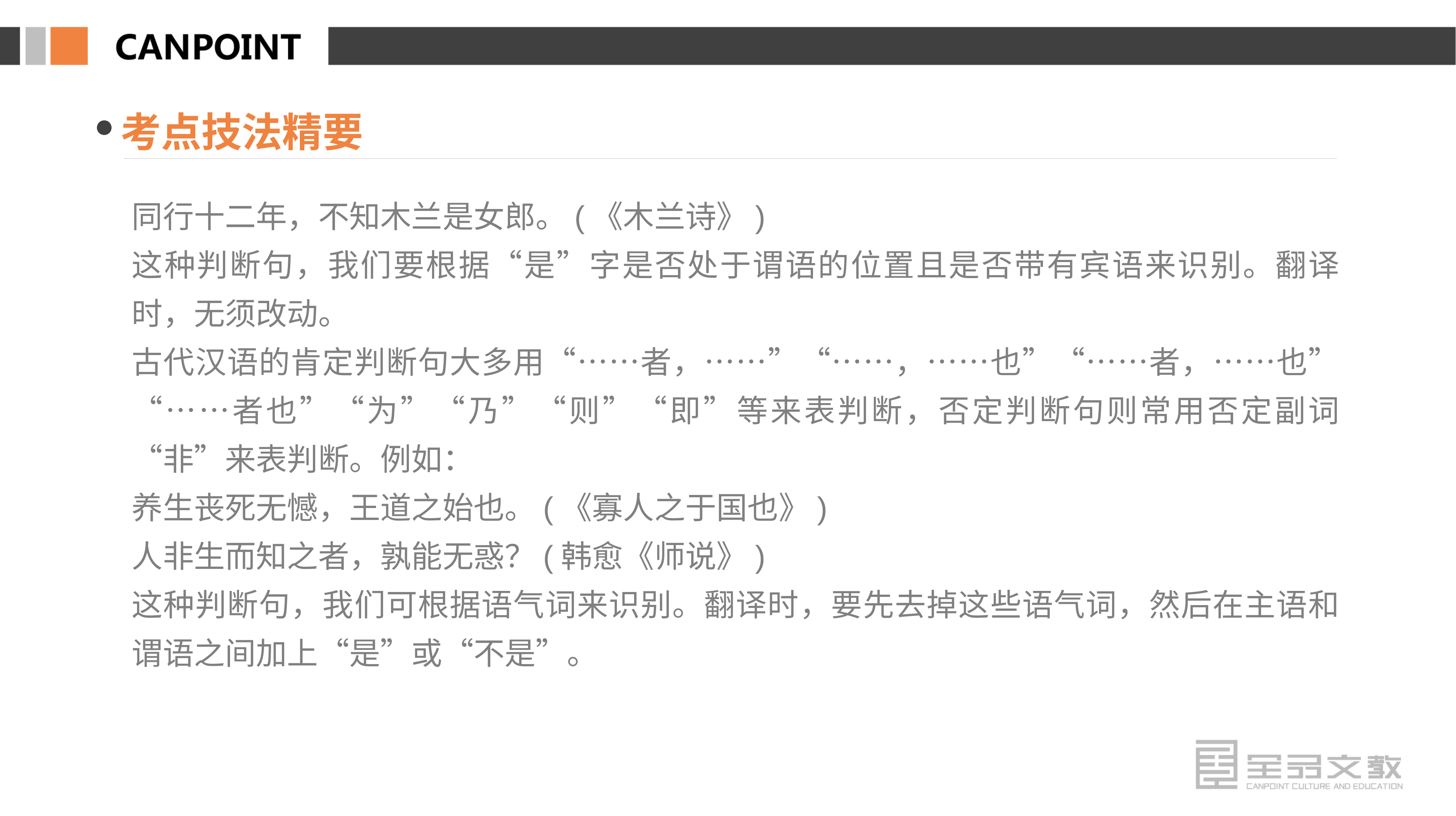

考点技法精要

同行十二年，不知木兰是女郎。(《木兰诗》)
这种判断句，我们要根据“是”字是否处于谓语的位置且是否带有宾语来识别。翻译时，无须改动。
古代汉语的肯定判断句大多用“……者，……”“……，……也”“……者，……也”“……者也”“为”“乃”“则”“即”等来表判断，否定判断句则常用否定副词“非”来表判断。例如：
养生丧死无憾，王道之始也。(《寡人之于国也》)
人非生而知之者，孰能无惑？(韩愈《师说》)
这种判断句，我们可根据语气词来识别。翻译时，要先去掉这些语气词，然后在主语和谓语之间加上“是”或“不是”。